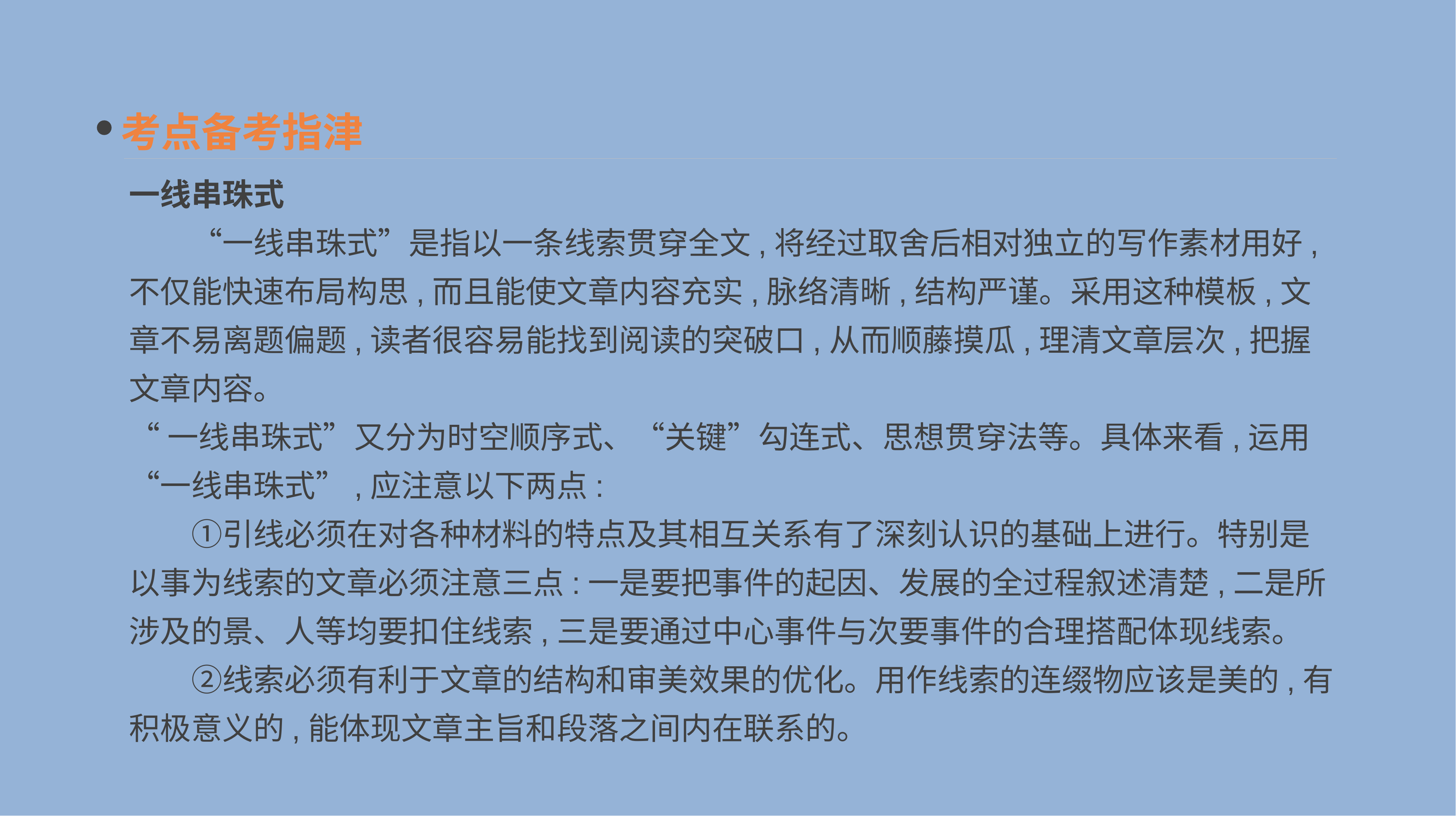

考点备考指津

一线串珠式
　　“一线串珠式”是指以一条线索贯穿全文,将经过取舍后相对独立的写作素材用好,不仅能快速布局构思,而且能使文章内容充实,脉络清晰,结构严谨。采用这种模板,文章不易离题偏题,读者很容易能找到阅读的突破口,从而顺藤摸瓜,理清文章层次,把握文章内容。
“一线串珠式”又分为时空顺序式、“关键”勾连式、思想贯穿法等。具体来看,运用“一线串珠式”,应注意以下两点:
　　①引线必须在对各种材料的特点及其相互关系有了深刻认识的基础上进行。特别是以事为线索的文章必须注意三点:一是要把事件的起因、发展的全过程叙述清楚,二是所涉及的景、人等均要扣住线索,三是要通过中心事件与次要事件的合理搭配体现线索。
　　②线索必须有利于文章的结构和审美效果的优化。用作线索的连缀物应该是美的,有积极意义的,能体现文章主旨和段落之间内在联系的。